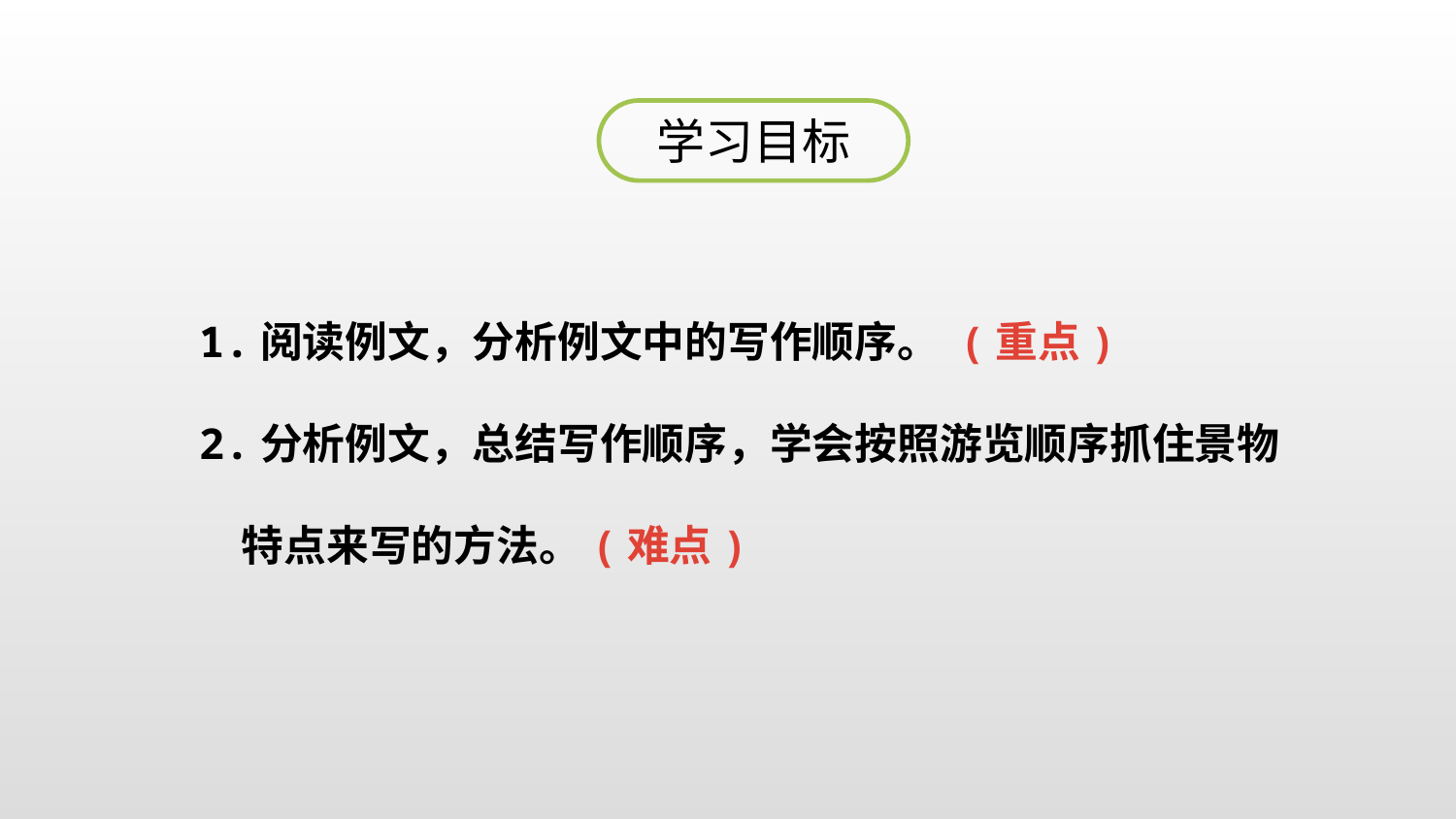

学习目标
1.阅读例文，分析例文中的写作顺序。 (重点)
2.分析例文，总结写作顺序，学会按照游览顺序抓住景物特点来写的方法。(难点)